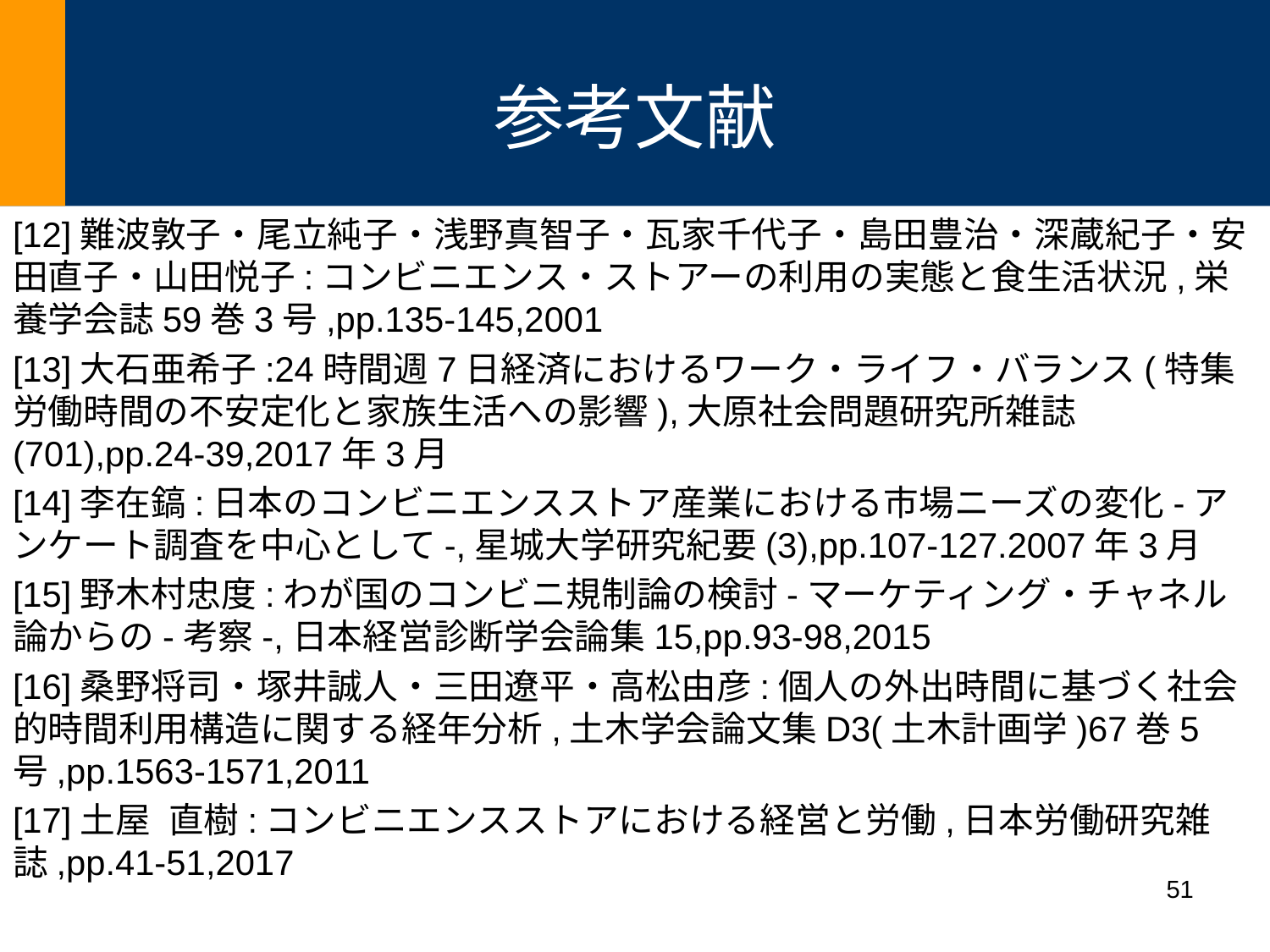

# 参考文献
[12]難波敦子・尾立純子・浅野真智子・瓦家千代子・島田豊治・深蔵紀子・安田直子・山田悦子:コンビニエンス・ストアーの利用の実態と食生活状況,栄養学会誌59巻3号,pp.135-145,2001
[13]大石亜希子:24時間週7日経済におけるワーク・ライフ・バランス(特集 労働時間の不安定化と家族生活への影響),大原社会問題研究所雑誌(701),pp.24-39,2017年3月
[14]李在鎬:日本のコンビニエンスストア産業における市場ニーズの変化-アンケート調査を中心として-,星城大学研究紀要(3),pp.107-127.2007年3月
[15]野木村忠度:わが国のコンビニ規制論の検討-マーケティング・チャネル論からの-考察-,日本経営診断学会論集15,pp.93-98,2015
[16]桑野将司・塚井誠人・三田遼平・高松由彦:個人の外出時間に基づく社会的時間利用構造に関する経年分析,土木学会論文集D3(土木計画学)67巻5号,pp.1563-1571,2011
[17]土屋 直樹:コンビニエンスストアにおける経営と労働,日本労働研究雑誌,pp.41-51,2017

51